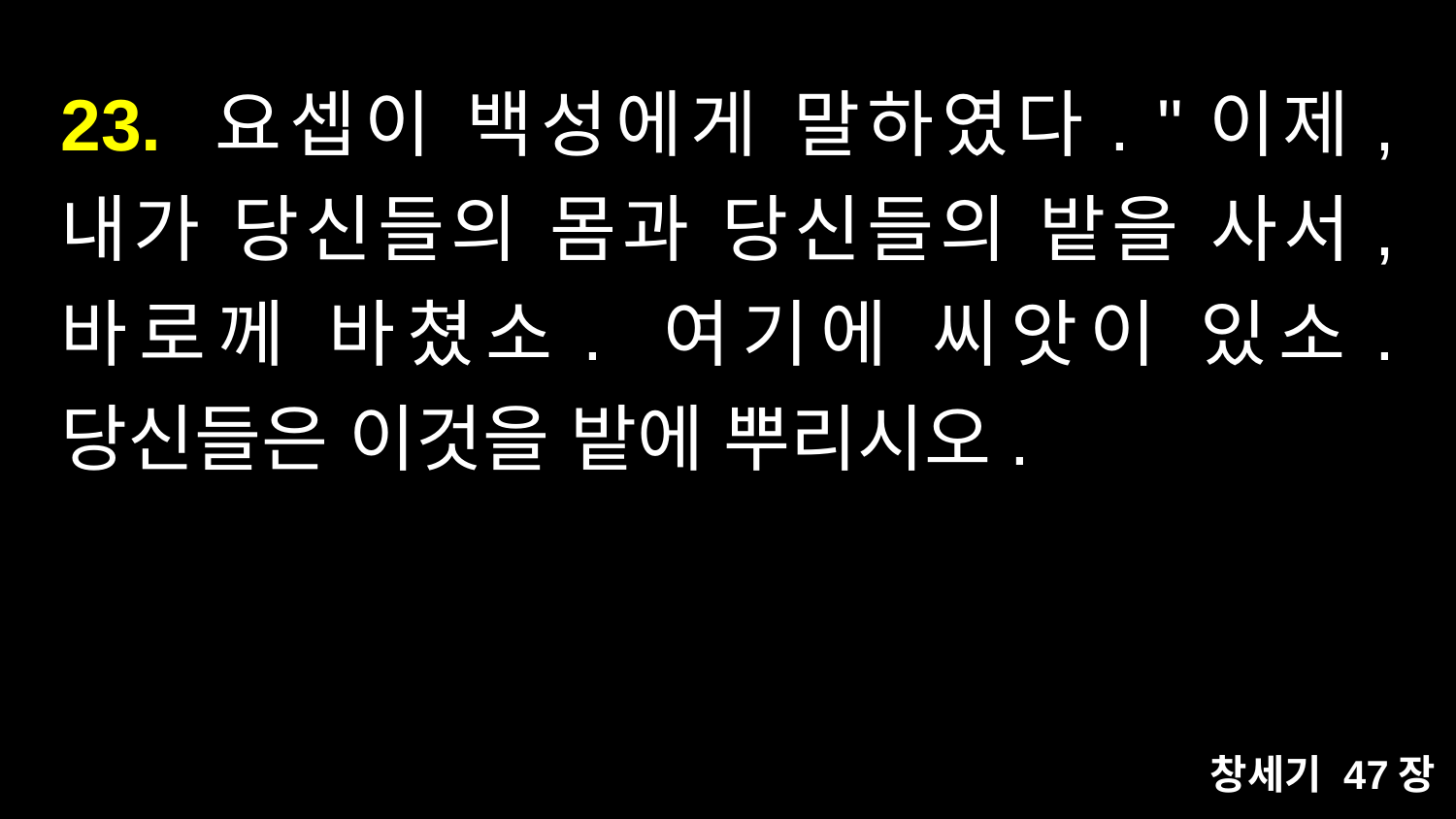

# 23. 요셉이 백성에게 말하였다. "이제, 내가 당신들의 몸과 당신들의 밭을 사서, 바로께 바쳤소. 여기에 씨앗이 있소. 당신들은 이것을 밭에 뿌리시오.
창세기 47장